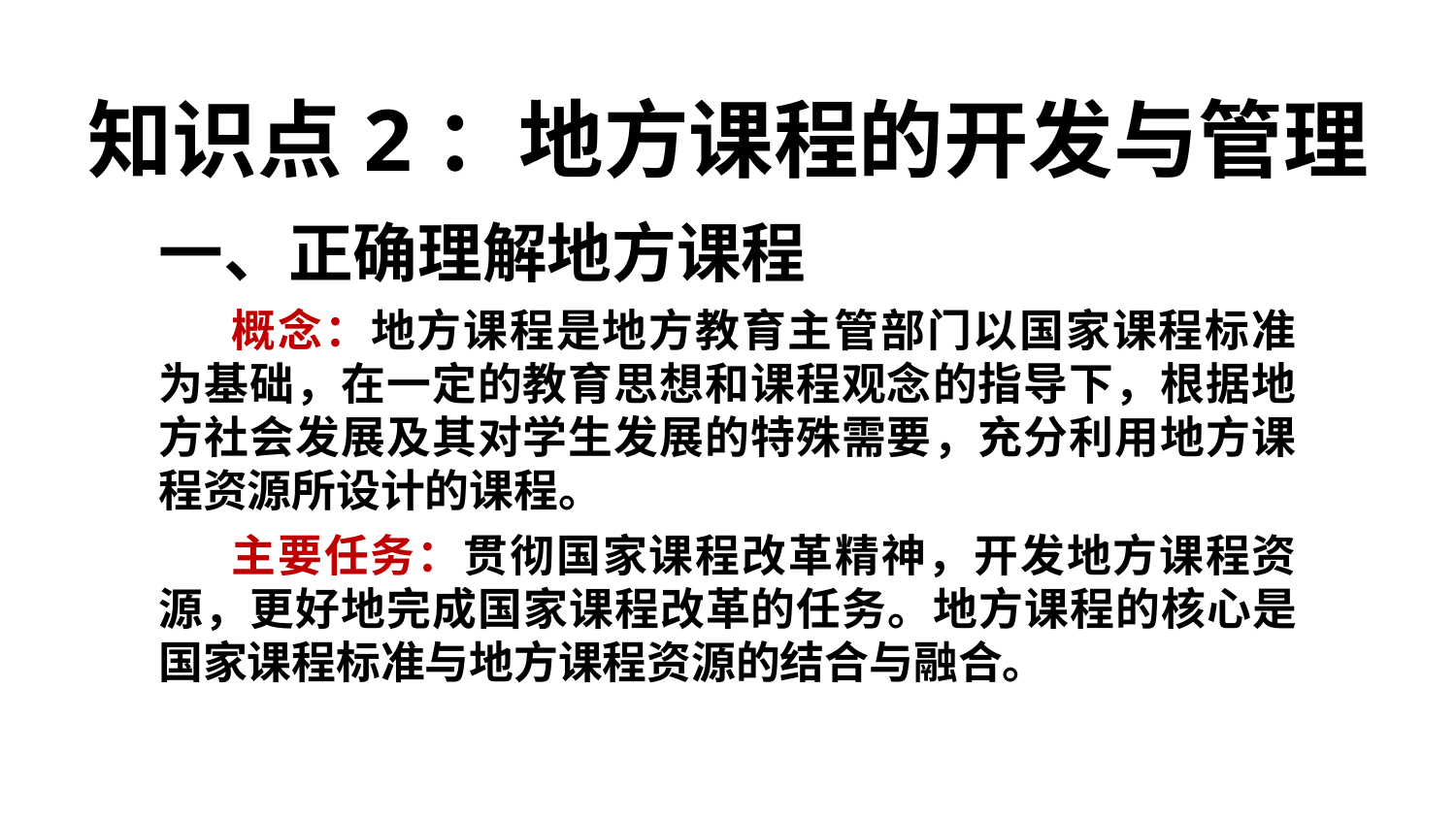

# 知识点2：地方课程的开发与管理
一、正确理解地方课程
概念：地方课程是地方教育主管部门以国家课程标准为基础，在一定的教育思想和课程观念的指导下，根据地方社会发展及其对学生发展的特殊需要，充分利用地方课程资源所设计的课程。
主要任务：贯彻国家课程改革精神，开发地方课程资源，更好地完成国家课程改革的任务。地方课程的核心是国家课程标准与地方课程资源的结合与融合。